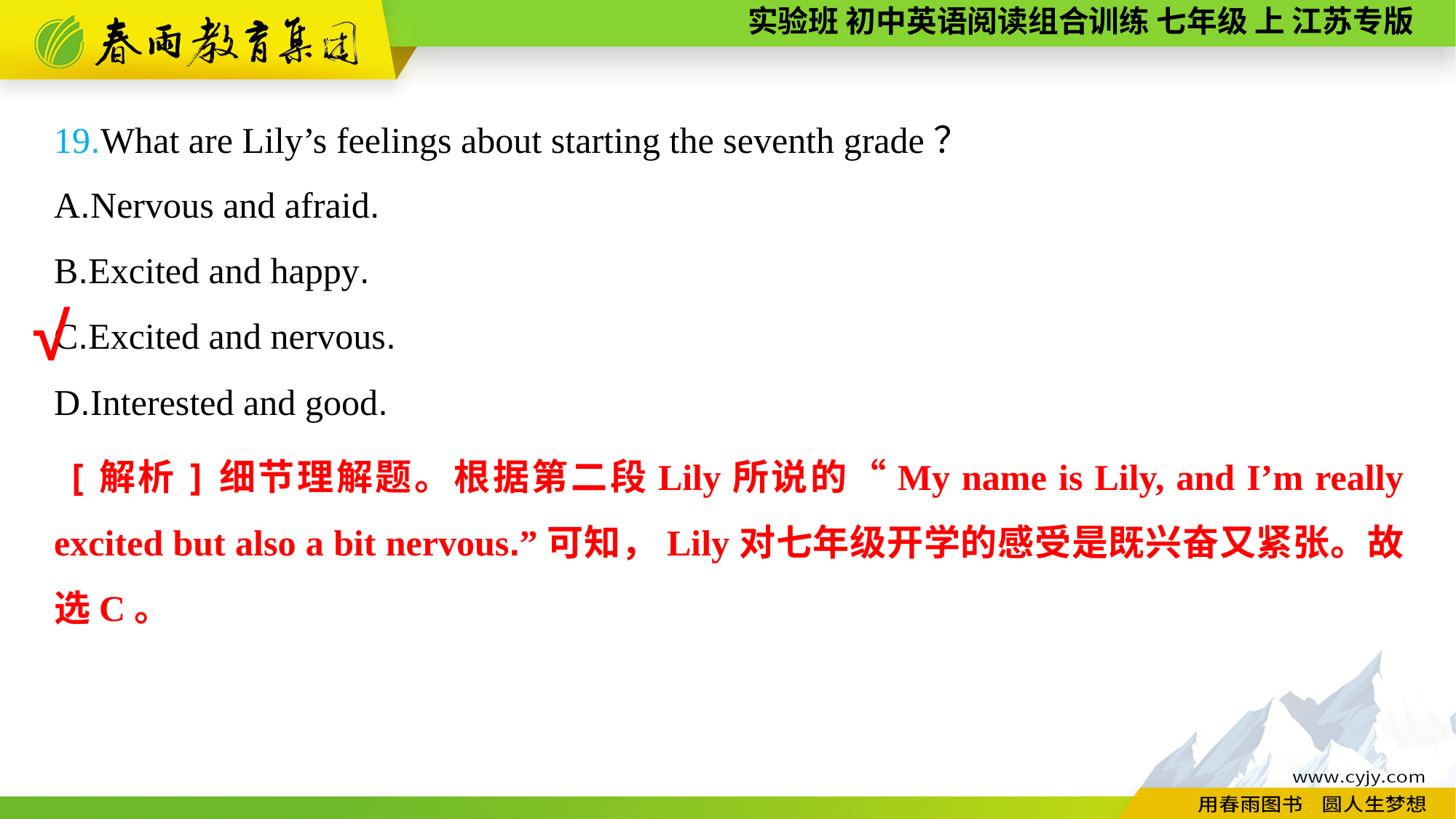

19.What are Lily’s feelings about starting the seventh grade？
A.Nervous and afraid.
B.Excited and happy.
C.Excited and nervous.
D.Interested and good.
√
 [解析]细节理解题。根据第二段Lily所说的“My name is Lily, and I’m really excited but also a bit nervous.”可知，Lily对七年级开学的感受是既兴奋又紧张。故选C。